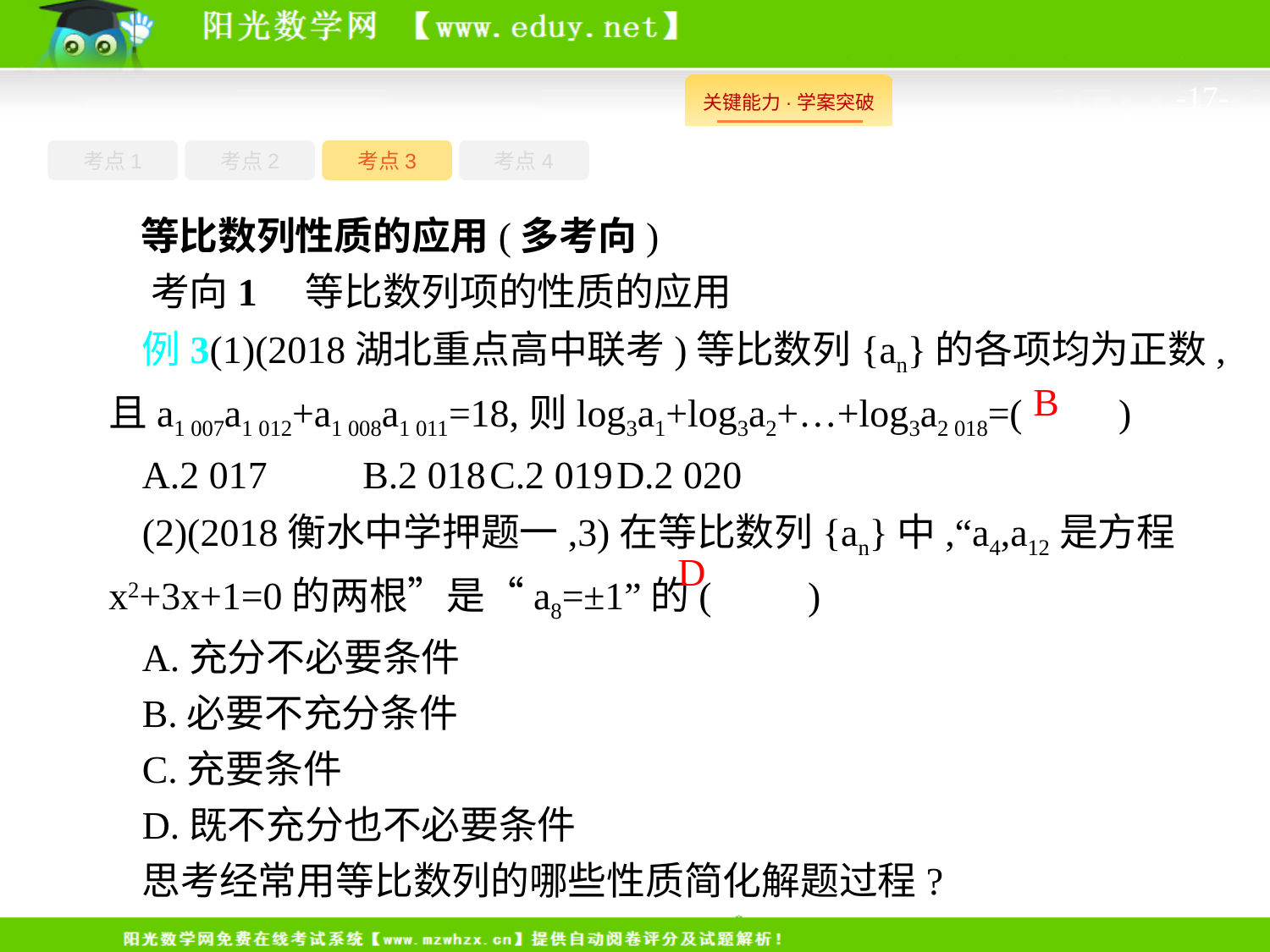

-17-
考点1
考点3
考点4
考点2
等比数列性质的应用(多考向)
考向1　等比数列项的性质的应用
例3(1)(2018湖北重点高中联考)等比数列{an}的各项均为正数,且a1 007a1 012+a1 008a1 011=18,则log3a1+log3a2+…+log3a2 018=(　　)
A.2 017	B.2 018	C.2 019	D.2 020
(2)(2018衡水中学押题一,3)在等比数列{an}中,“a4,a12是方程x2+3x+1=0的两根”是“a8=±1”的(　　)
A.充分不必要条件
B.必要不充分条件
C.充要条件
D.既不充分也不必要条件
思考经常用等比数列的哪些性质简化解题过程?
B
D